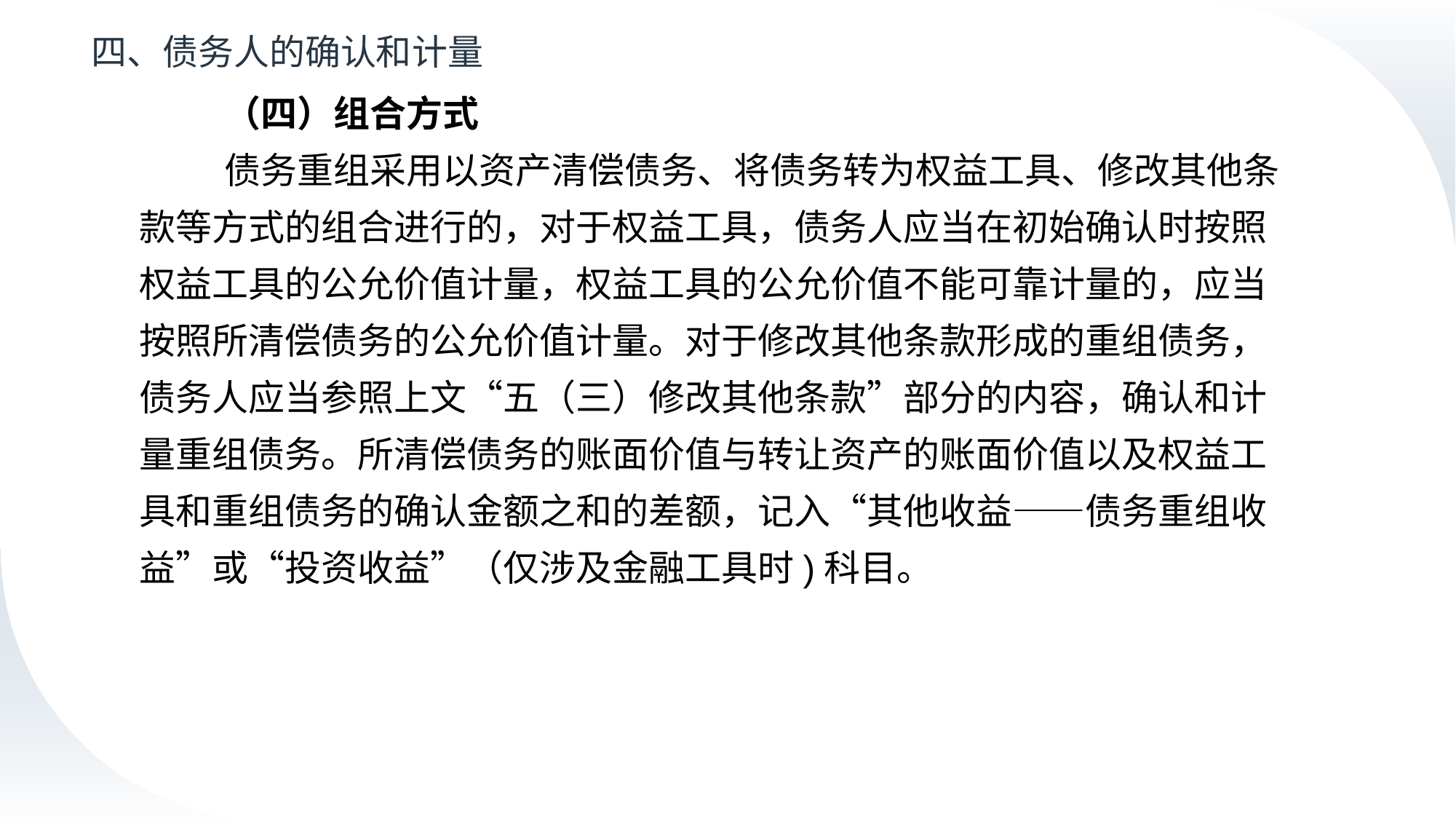

# 四、债务人的确认和计量
（四）组合方式
债务重组采用以资产清偿债务、将债务转为权益工具、修改其他条款等方式的组合进行的，对于权益工具，债务人应当在初始确认时按照权益工具的公允价值计量，权益工具的公允价值不能可靠计量的，应当按照所清偿债务的公允价值计量。对于修改其他条款形成的重组债务，债务人应当参照上文“五（三）修改其他条款”部分的内容，确认和计量重组债务。所清偿债务的账面价值与转让资产的账面价值以及权益工具和重组债务的确认金额之和的差额，记入“其他收益——债务重组收益”或“投资收益”（仅涉及金融工具时)科目。